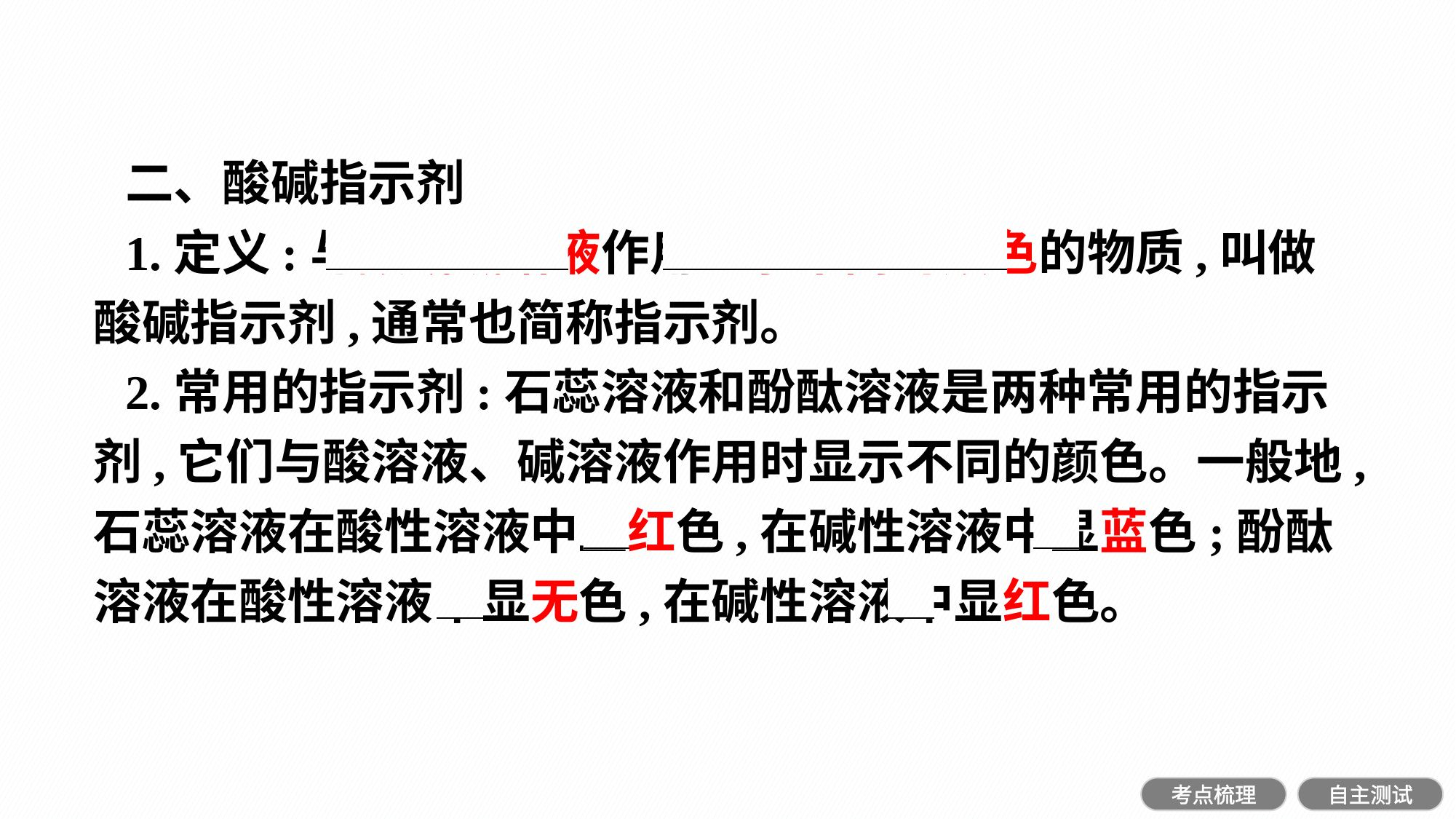

二、酸碱指示剂
1.定义:与酸或碱溶液作用显示不同的颜色的物质,叫做酸碱指示剂,通常也简称指示剂。
2.常用的指示剂:石蕊溶液和酚酞溶液是两种常用的指示剂,它们与酸溶液、碱溶液作用时显示不同的颜色。一般地,石蕊溶液在酸性溶液中显红色,在碱性溶液中显蓝色;酚酞溶液在酸性溶液中显无色,在碱性溶液中显红色。